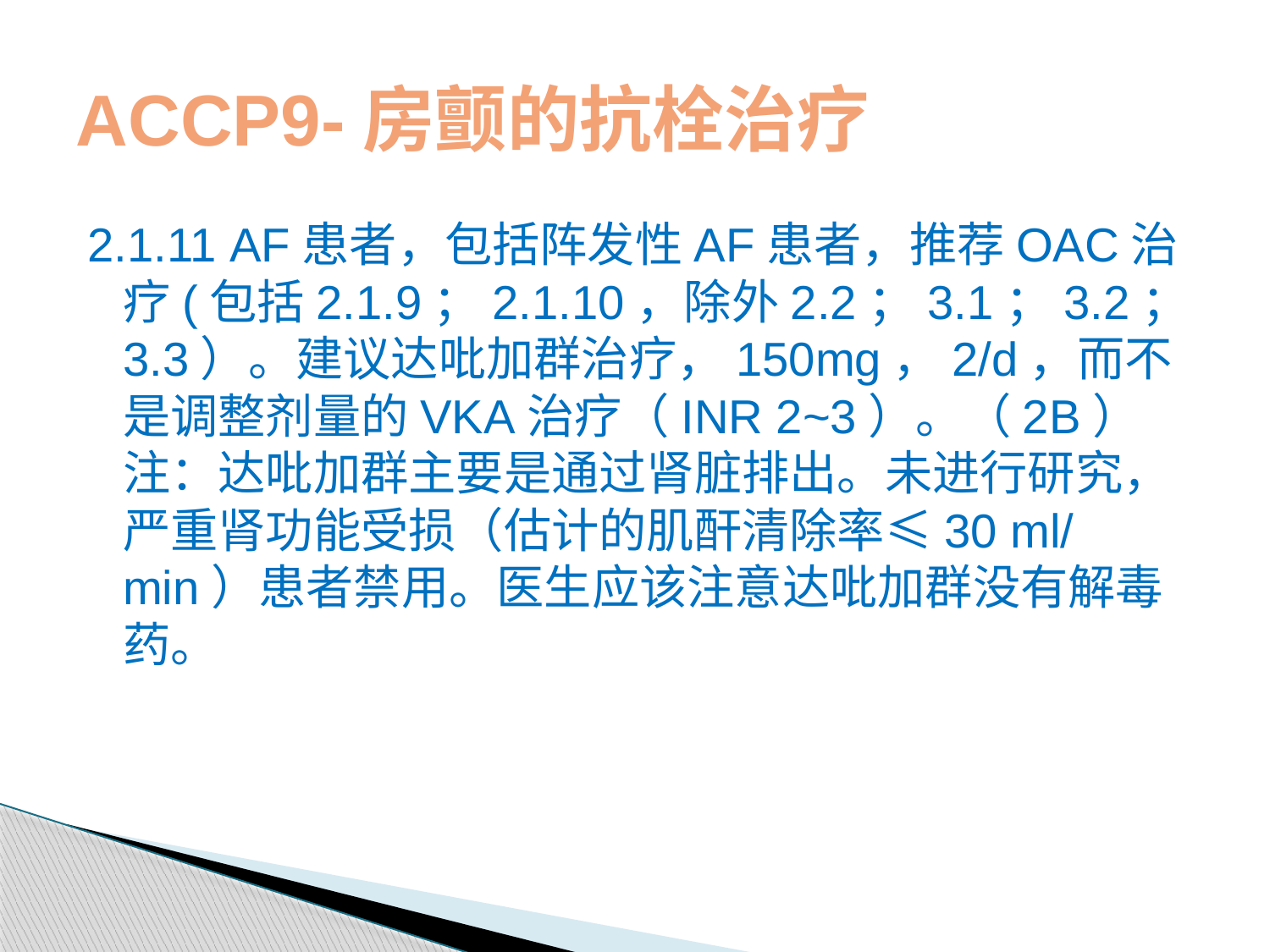

# ACCP9-房颤的抗栓治疗
2.1.11 AF患者，包括阵发性AF患者，推荐OAC治疗(包括2.1.9；2.1.10，除外2.2；3.1；3.2；3.3）。建议达吡加群治疗，150mg，2/d，而不是调整剂量的VKA治疗（INR 2~3）。（2B）
注：达吡加群主要是通过肾脏排出。未进行研究，严重肾功能受损（估计的肌酐清除率≤30 ml/min）患者禁用。医生应该注意达吡加群没有解毒药。